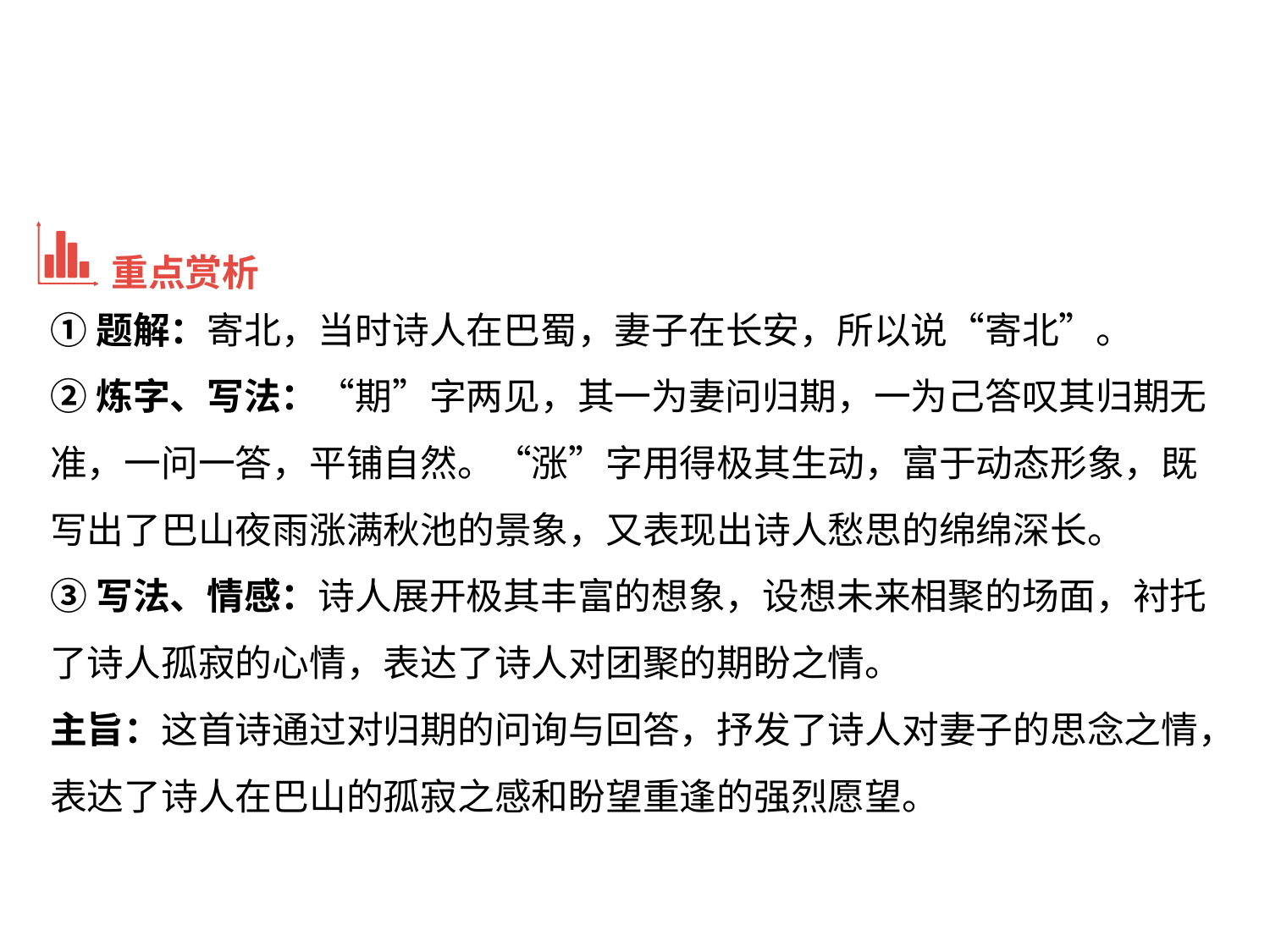

重点赏析
①题解：寄北，当时诗人在巴蜀，妻子在长安，所以说“寄北”。
②炼字、写法：“期”字两见，其一为妻问归期，一为己答叹其归期无准，一问一答，平铺自然。“涨”字用得极其生动，富于动态形象，既写出了巴山夜雨涨满秋池的景象，又表现出诗人愁思的绵绵深长。
③写法、情感：诗人展开极其丰富的想象，设想未来相聚的场面，衬托了诗人孤寂的心情，表达了诗人对团聚的期盼之情。
主旨：这首诗通过对归期的问询与回答，抒发了诗人对妻子的思念之情，表达了诗人在巴山的孤寂之感和盼望重逢的强烈愿望。